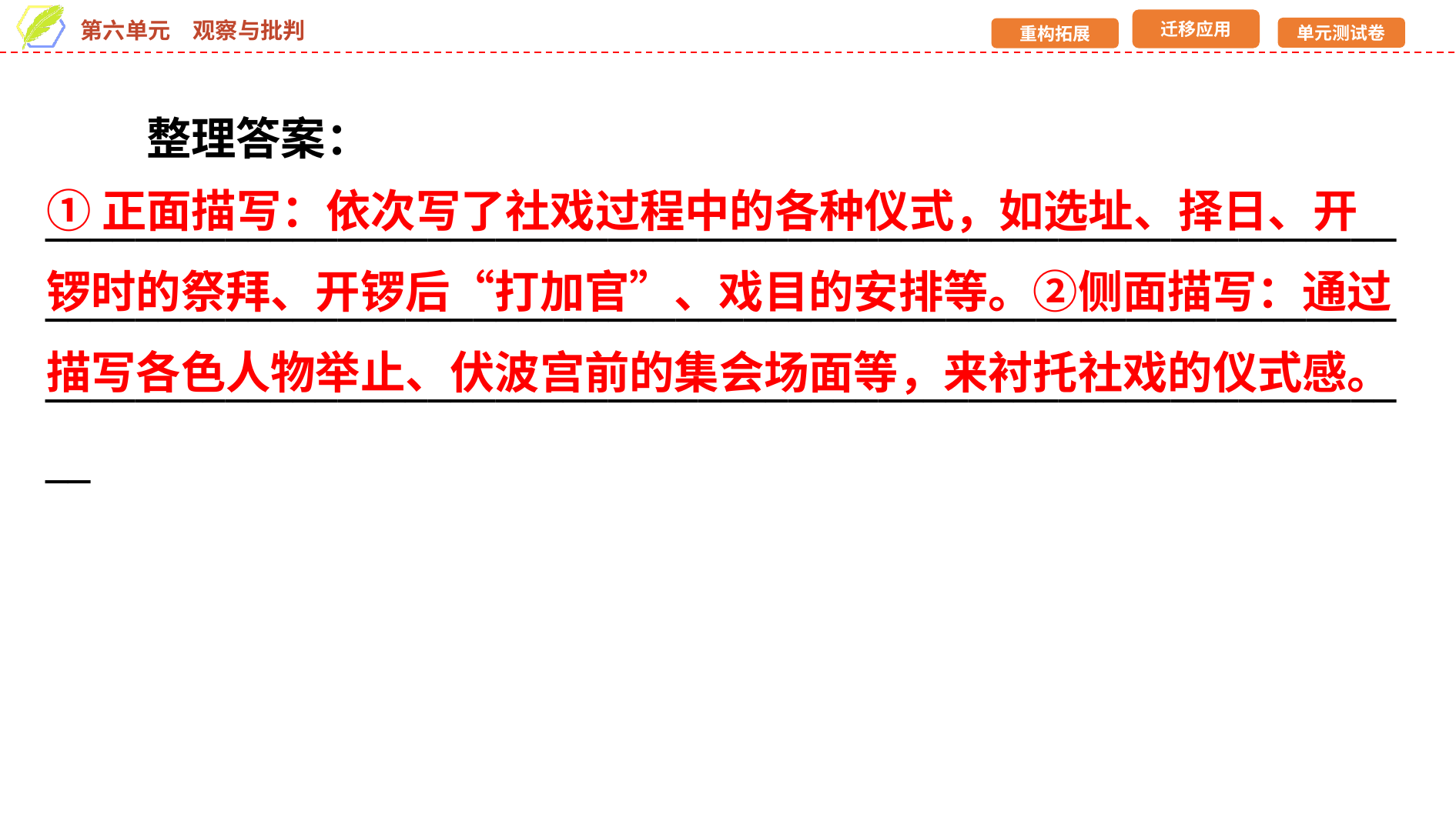

整理答案： ______________________________________________________________________________________________________________________________________________________________________________________
①正面描写：依次写了社戏过程中的各种仪式，如选址、择日、开锣时的祭拜、开锣后“打加官”、戏目的安排等。②侧面描写：通过描写各色人物举止、伏波宫前的集会场面等，来衬托社戏的仪式感。